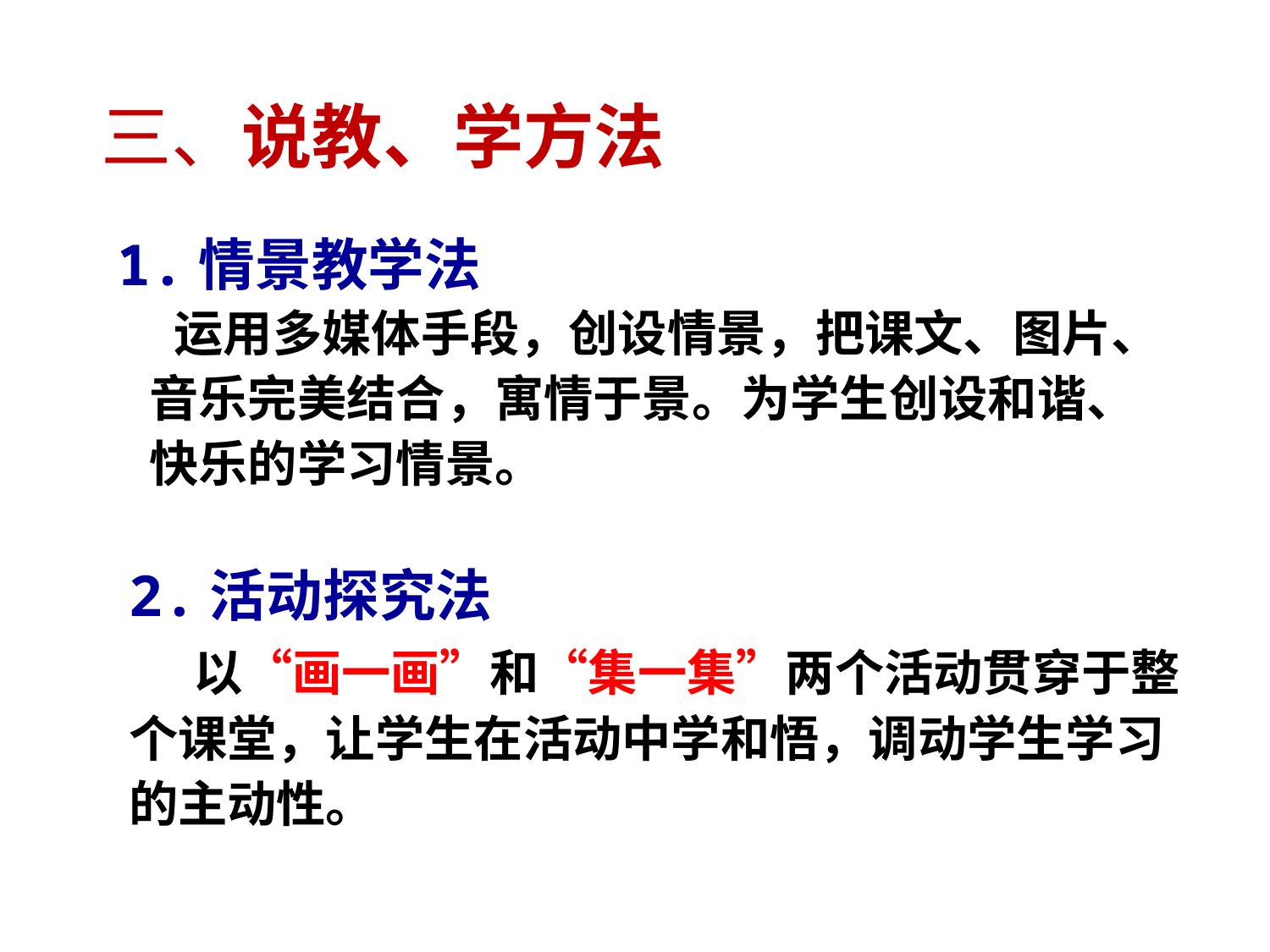

三、说教、学方法
1.情景教学法
    运用多媒体手段，创设情景，把课文、图片、音乐完美结合，寓情于景。为学生创设和谐、快乐的学习情景。
2.活动探究法
    以“画一画”和“集一集”两个活动贯穿于整个课堂，让学生在活动中学和悟，调动学生学习的主动性。